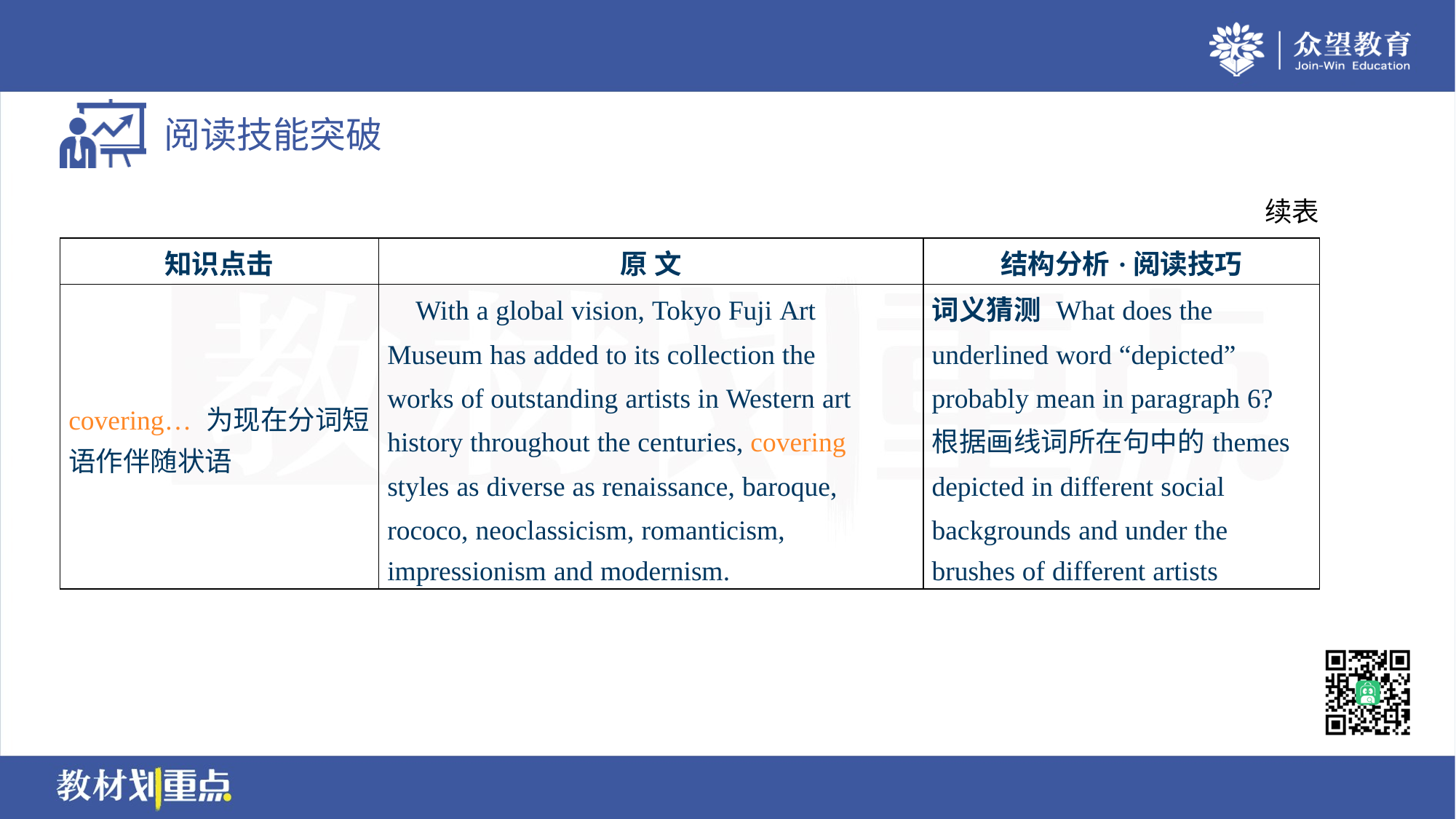

续表
| 知识点击 | 原 文 | 结构分析·阅读技巧 |
| --- | --- | --- |
| covering… 为现在分词短 语作伴随状语 | With a global vision, Tokyo Fuji Art Museum has added to its collection the works of outstanding artists in Western art history throughout the centuries, covering styles as diverse as renaissance, baroque, rococo, neoclassicism, romanticism, impressionism and modernism. | 词义猜测 What does the underlined word “depicted” probably mean in paragraph 6? 根据画线词所在句中的themes depicted in different social backgrounds and under the brushes of different artists |